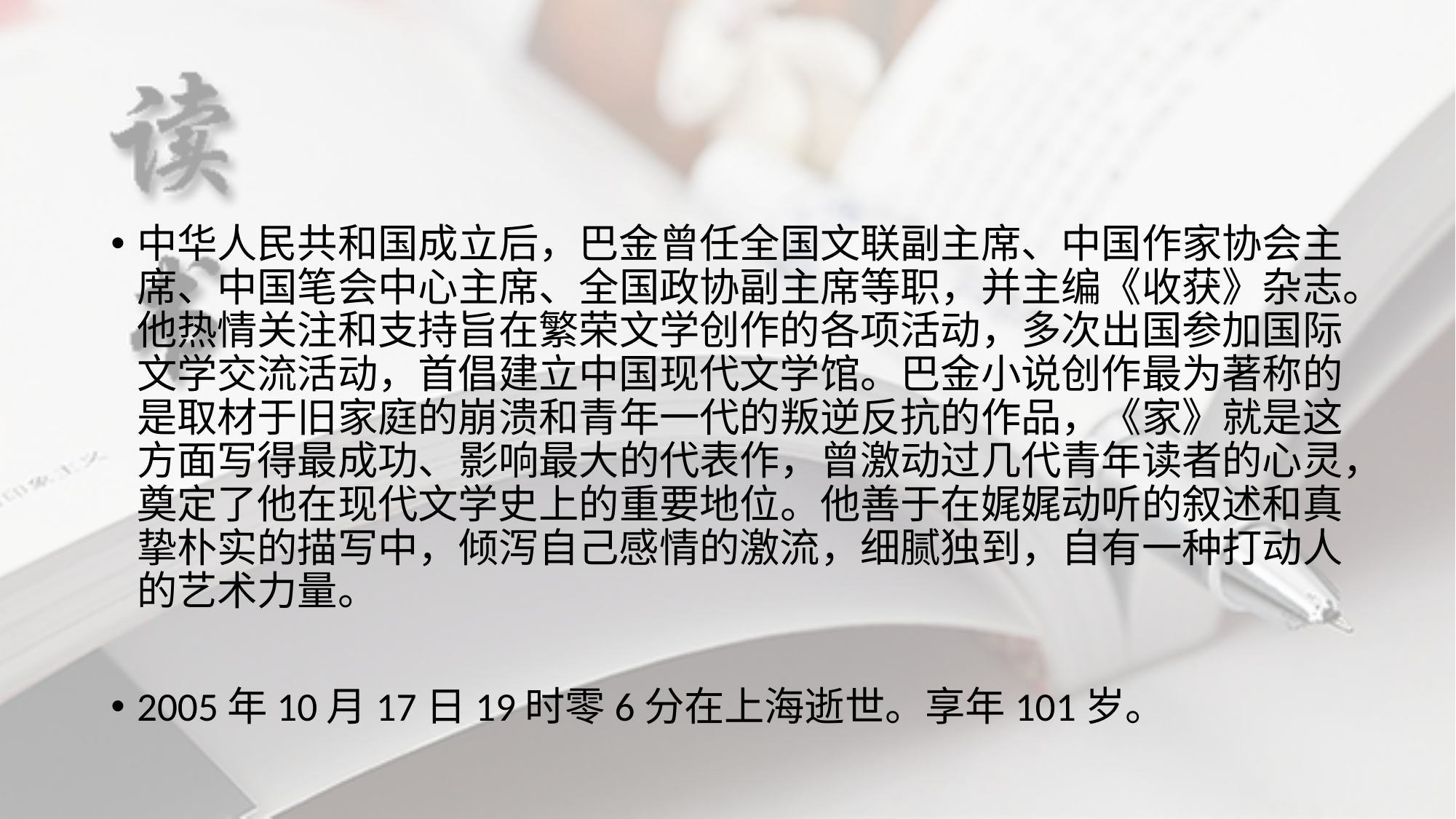

#
中华人民共和国成立后，巴金曾任全国文联副主席、中国作家协会主席、中国笔会中心主席、全国政协副主席等职，并主编《收获》杂志。他热情关注和支持旨在繁荣文学创作的各项活动，多次出国参加国际文学交流活动，首倡建立中国现代文学馆。巴金小说创作最为著称的是取材于旧家庭的崩溃和青年一代的叛逆反抗的作品，《家》就是这方面写得最成功、影响最大的代表作，曾激动过几代青年读者的心灵，奠定了他在现代文学史上的重要地位。他善于在娓娓动听的叙述和真挚朴实的描写中，倾泻自己感情的激流，细腻独到，自有一种打动人的艺术力量。

2005年10月17日19时零6分在上海逝世。享年101岁。